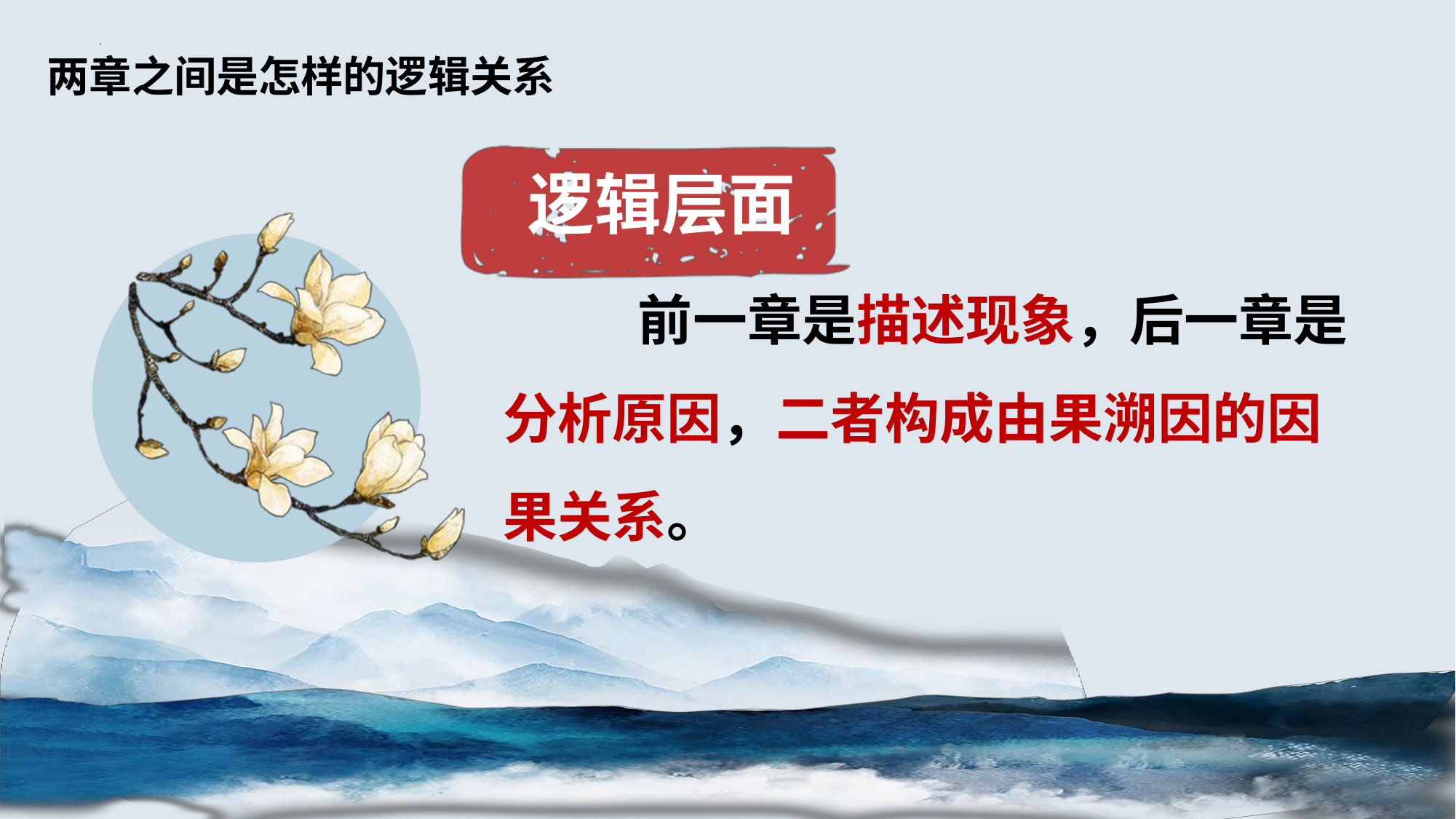

# 两章之间是怎样的逻辑关系

逻辑层面
        前一章是描述现象，后一章是分析原因，二者构成由果溯因的因 果关系。